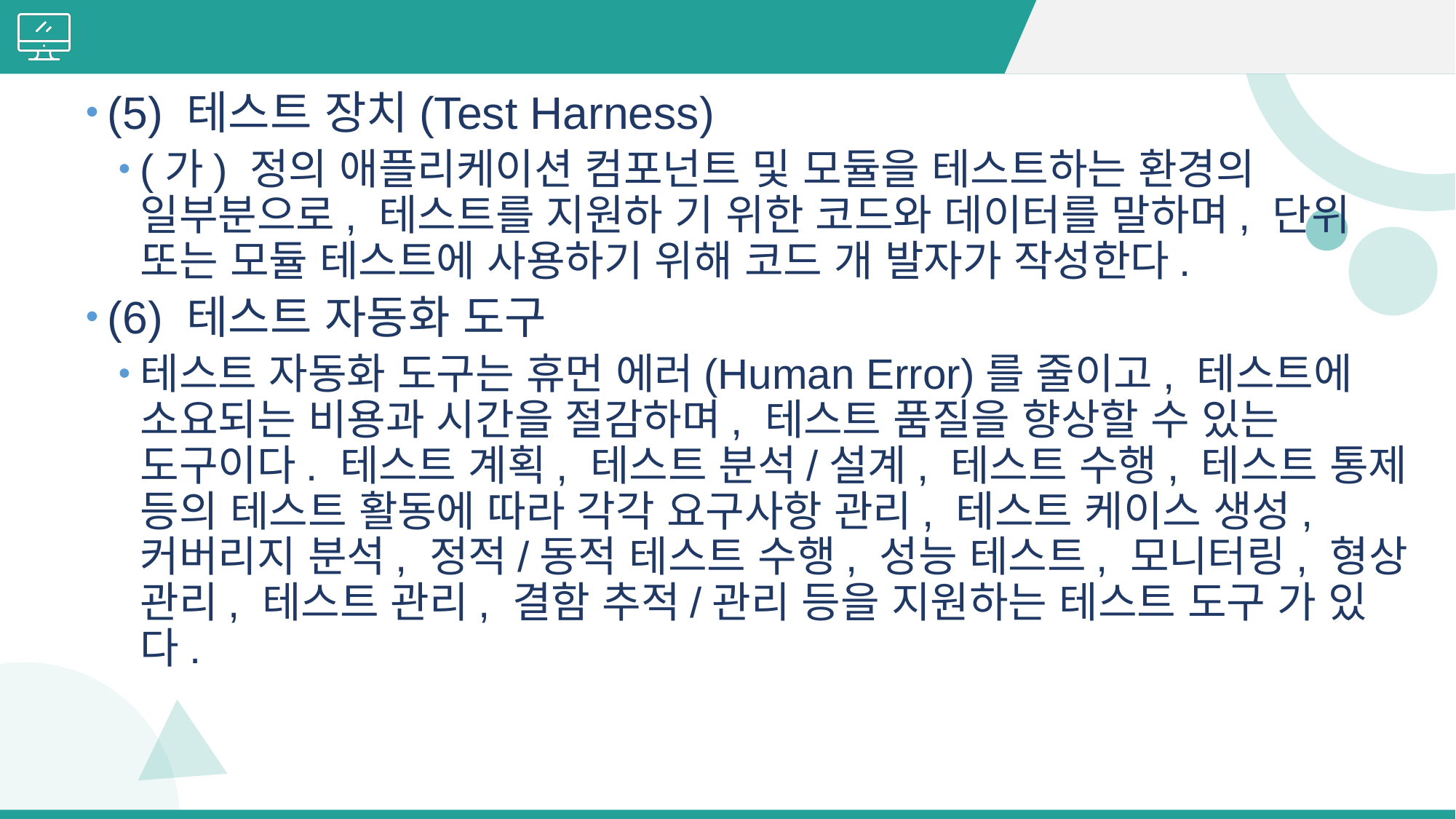

#
(5) 테스트 장치(Test Harness)
(가) 정의 애플리케이션 컴포넌트 및 모듈을 테스트하는 환경의 일부분으로, 테스트를 지원하 기 위한 코드와 데이터를 말하며, 단위 또는 모듈 테스트에 사용하기 위해 코드 개 발자가 작성한다.
(6) 테스트 자동화 도구
테스트 자동화 도구는 휴먼 에러(Human Error)를 줄이고, 테스트에 소요되는 비용과 시간을 절감하며, 테스트 품질을 향상할 수 있는 도구이다. 테스트 계획, 테스트 분석/설계, 테스트 수행, 테스트 통제 등의 테스트 활동에 따라 각각 요구사항 관리, 테스트 케이스 생성, 커버리지 분석, 정적/동적 테스트 수행, 성능 테스트, 모니터링, 형상 관리, 테스트 관리, 결함 추적/관리 등을 지원하는 테스트 도구 가 있다.